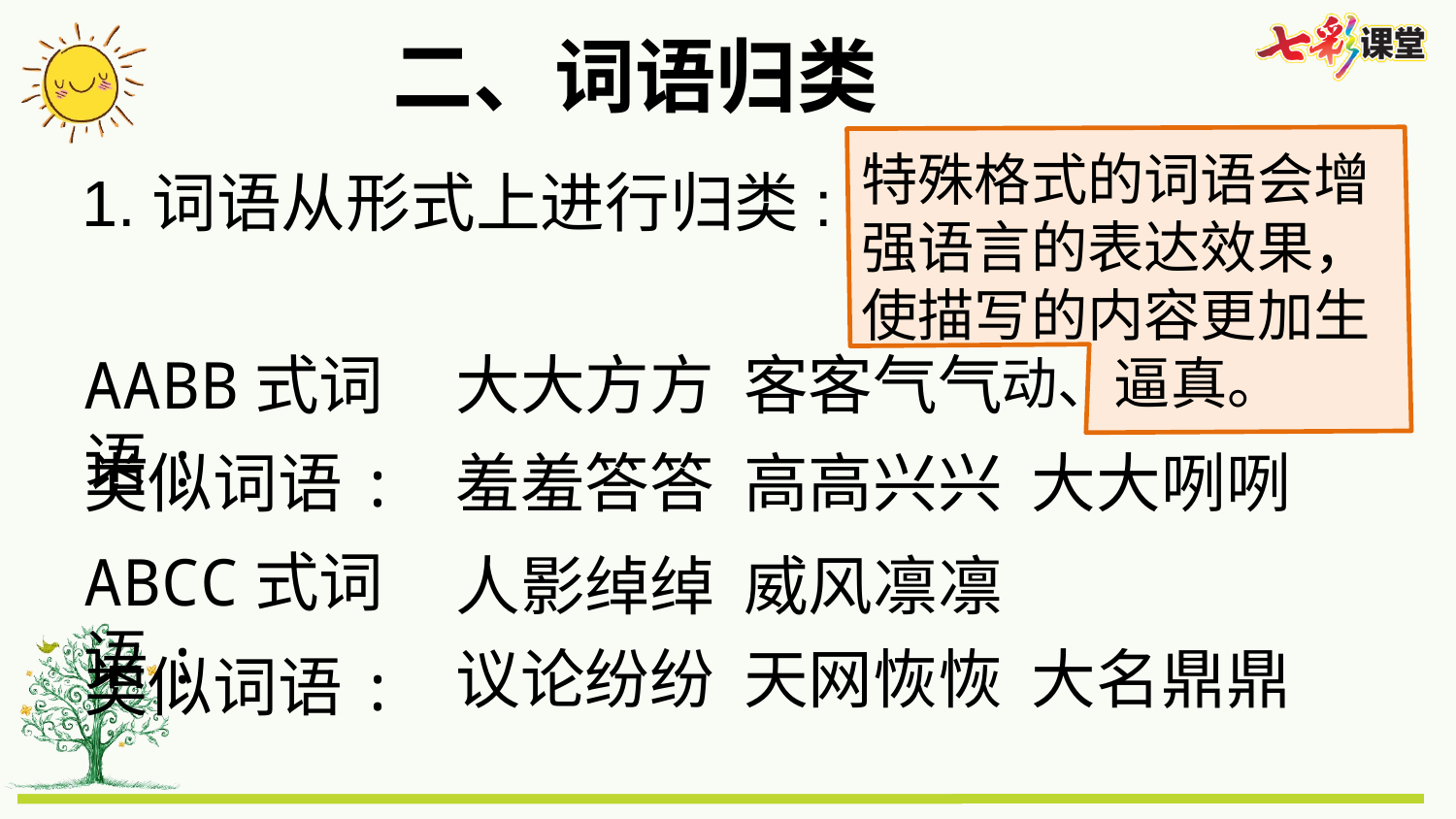

二、词语归类
特殊格式的词语会增强语言的表达效果，使描写的内容更加生
          动、逼真。
1.词语从形式上进行归类:
AABB式词语:
大大方方  客客气气
类似词语:
羞羞答答  高高兴兴  大大咧咧
ABCC式词语:
人影绰绰  威风凛凛
议论纷纷  天网恢恢  大名鼎鼎
类似词语: